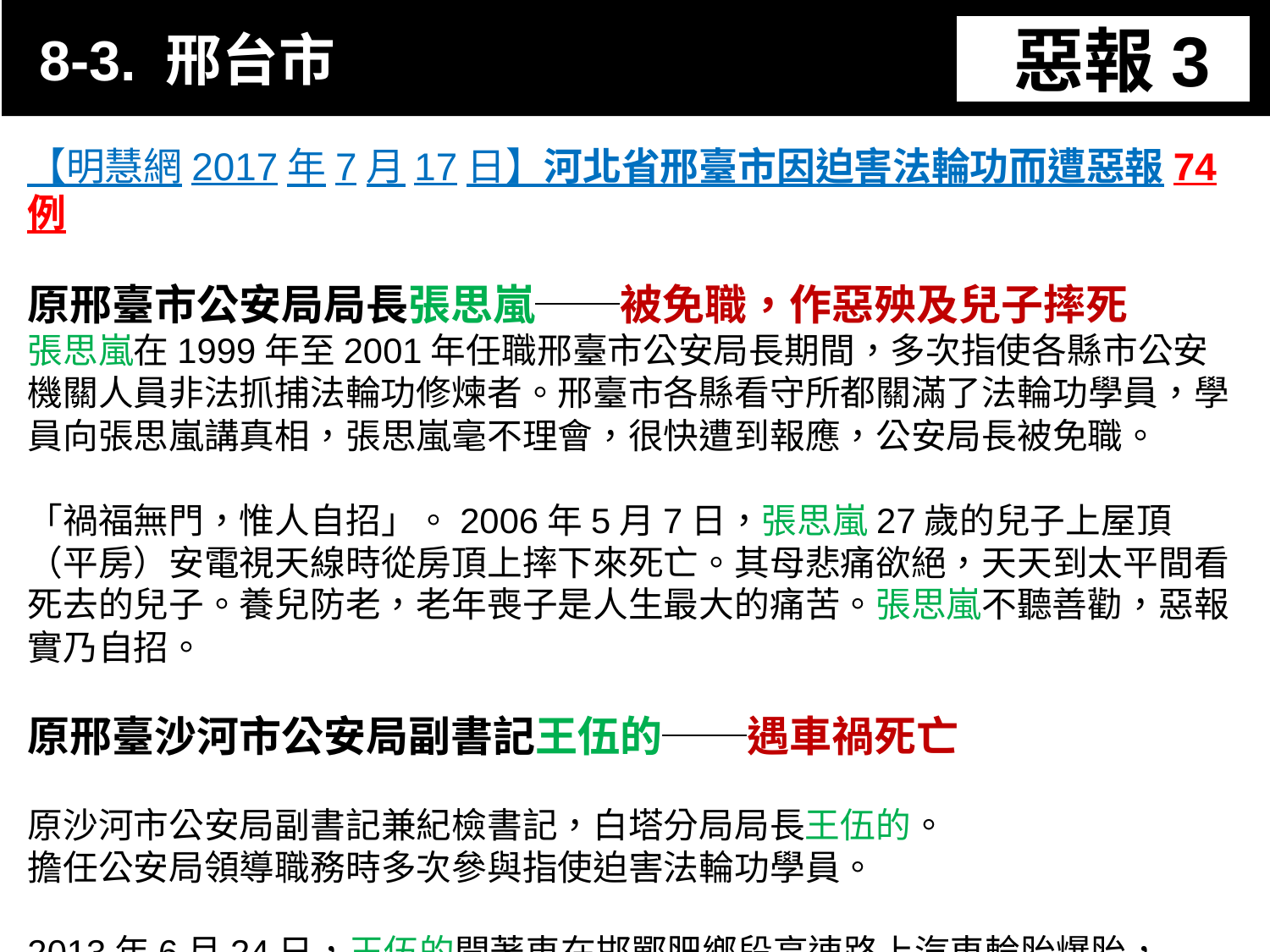

8-3. 邢台市
惡報3

11-3. XX市官員惡報實例
【明慧網2017年7月17日】河北省邢臺市因迫害法輪功而遭惡報74例

原邢臺市公安局局長張思嵐──被免職，作惡殃及兒子摔死
張思嵐在1999年至2001年任職邢臺市公安局長期間，多次指使各縣市公安機關人員非法抓捕法輪功修煉者。邢臺市各縣看守所都關滿了法輪功學員，學員向張思嵐講真相，張思嵐毫不理會，很快遭到報應，公安局長被免職。

「禍福無門，惟人自招」。2006年5月7日，張思嵐27歲的兒子上屋頂（平房）安電視天線時從房頂上摔下來死亡。其母悲痛欲絕，天天到太平間看死去的兒子。養兒防老，老年喪子是人生最大的痛苦。張思嵐不聽善勸，惡報實乃自招。

原邢臺沙河市公安局副書記王伍的──遇車禍死亡

原沙河市公安局副書記兼紀檢書記，白塔分局局長王伍的。
擔任公安局領導職務時多次參與指使迫害法輪功學員。

2013年6月24日，王伍的開著車在邯鄲肥鄉段高速路上汽車輪胎爆胎，
車門突然自己打開，將四人甩出車外，造成車上四死一傷，王伍的當場死亡。